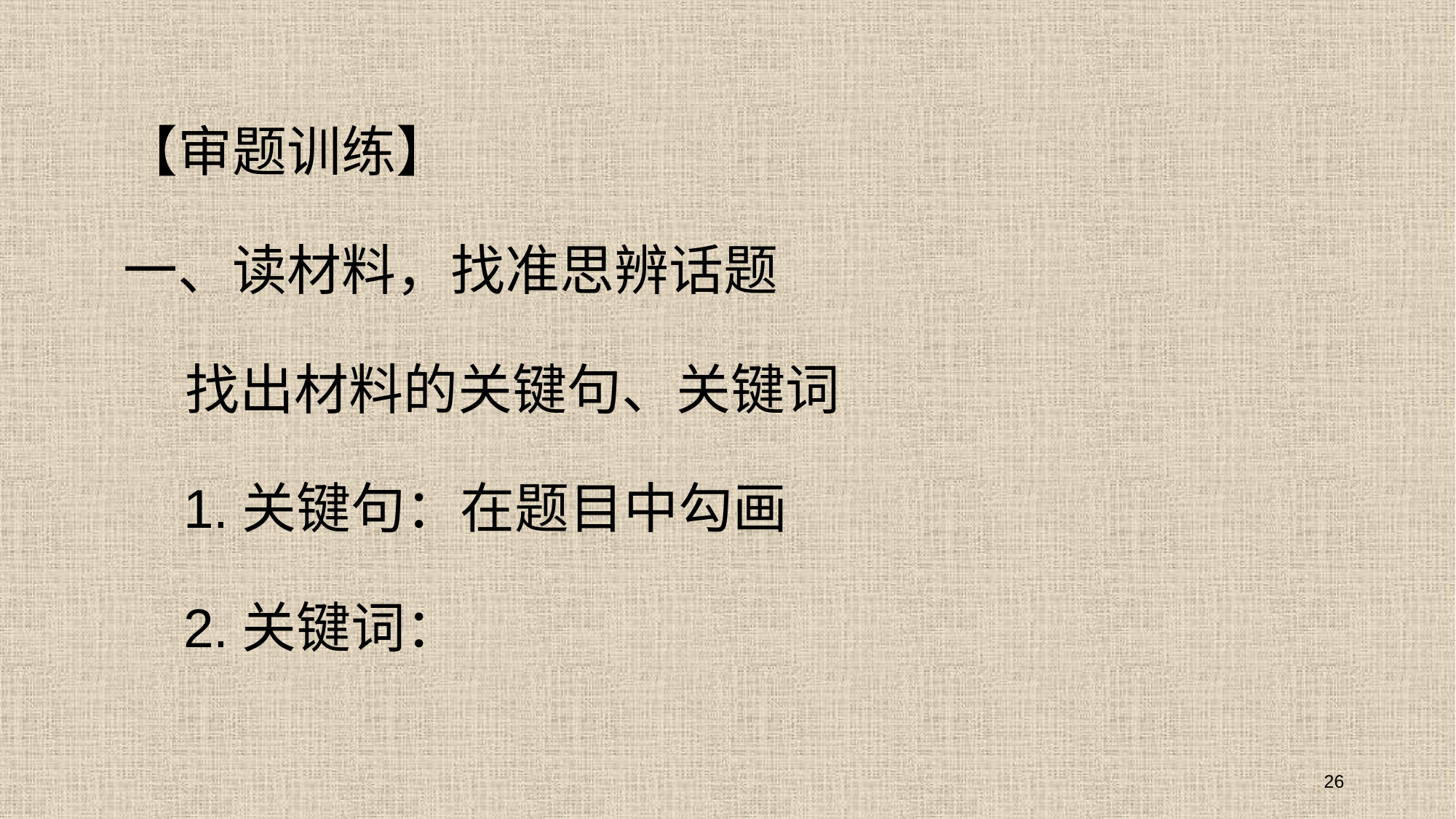

【审题训练】
一、读材料，找准思辨话题
    找出材料的关键句、关键词
    1.关键句：在题目中勾画
    2.关键词：
26